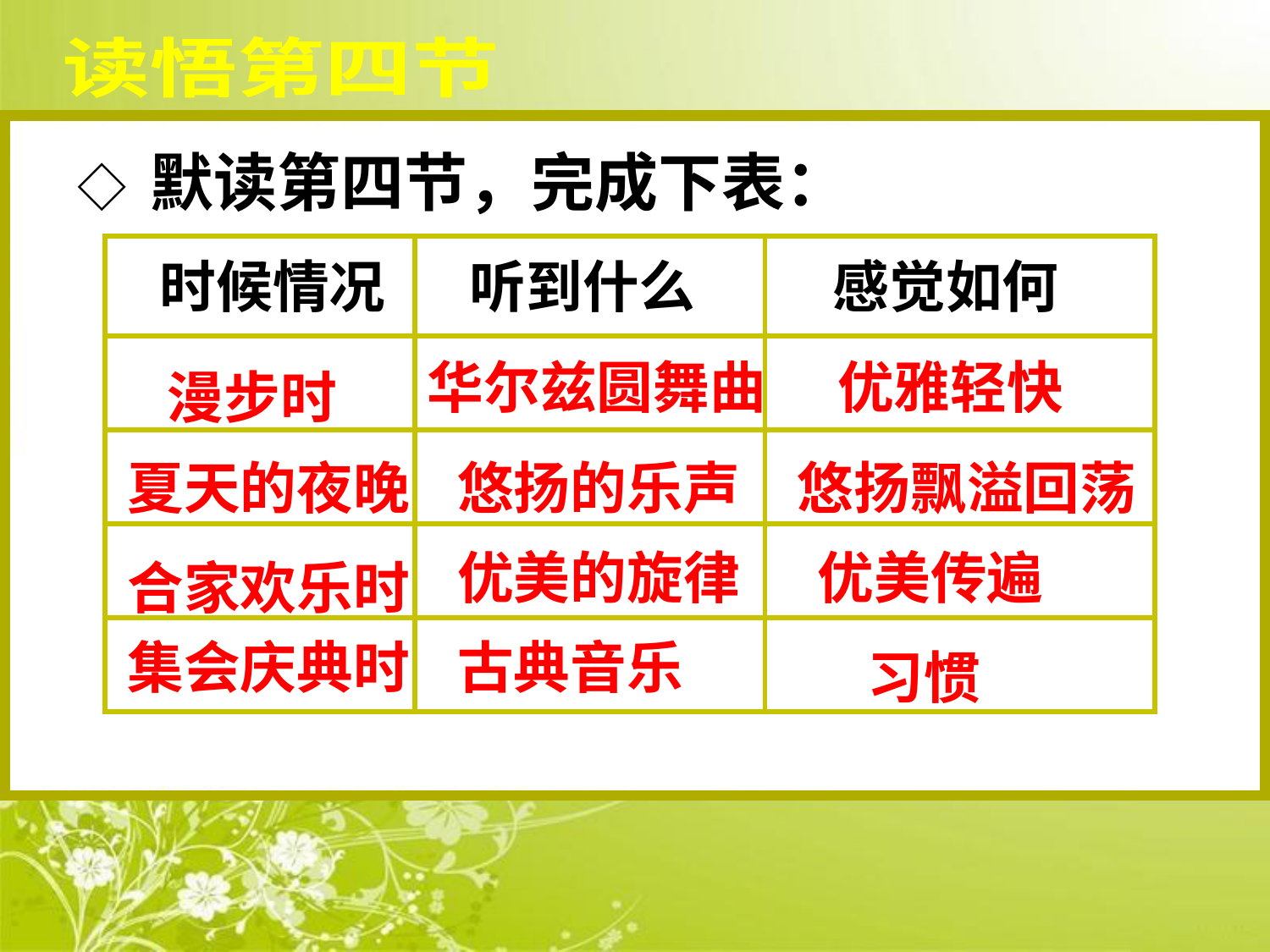

读悟第四节

◇ 默读第四节，完成下表：
| 时候情况 | 听到什么 | 感觉如何 |
| --- | --- | --- |
|  |  |  |
|  |  |  |
|  |  |  |
|  |  |  |
华尔兹圆舞曲
优雅轻快
漫步时
夏天的夜晚
悠扬的乐声
悠扬飘溢回荡
优美的旋律
优美传遍
合家欢乐时
集会庆典时
古典音乐
习惯